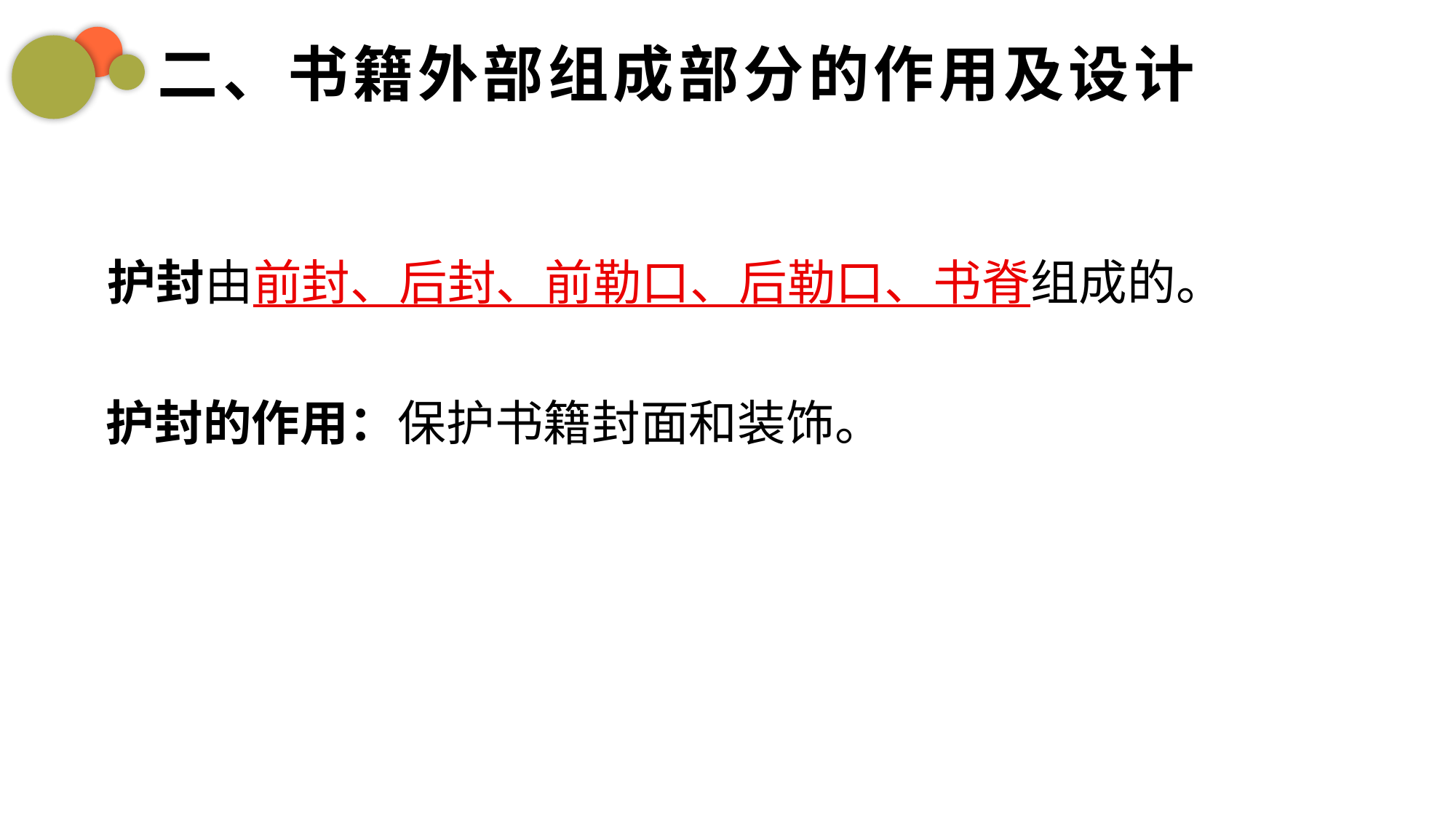

二、书籍外部组成部分的作用及设计
护封由前封、后封、前勒口、后勒口、书脊组成的。
护封的作用：保护书籍封面和装饰。